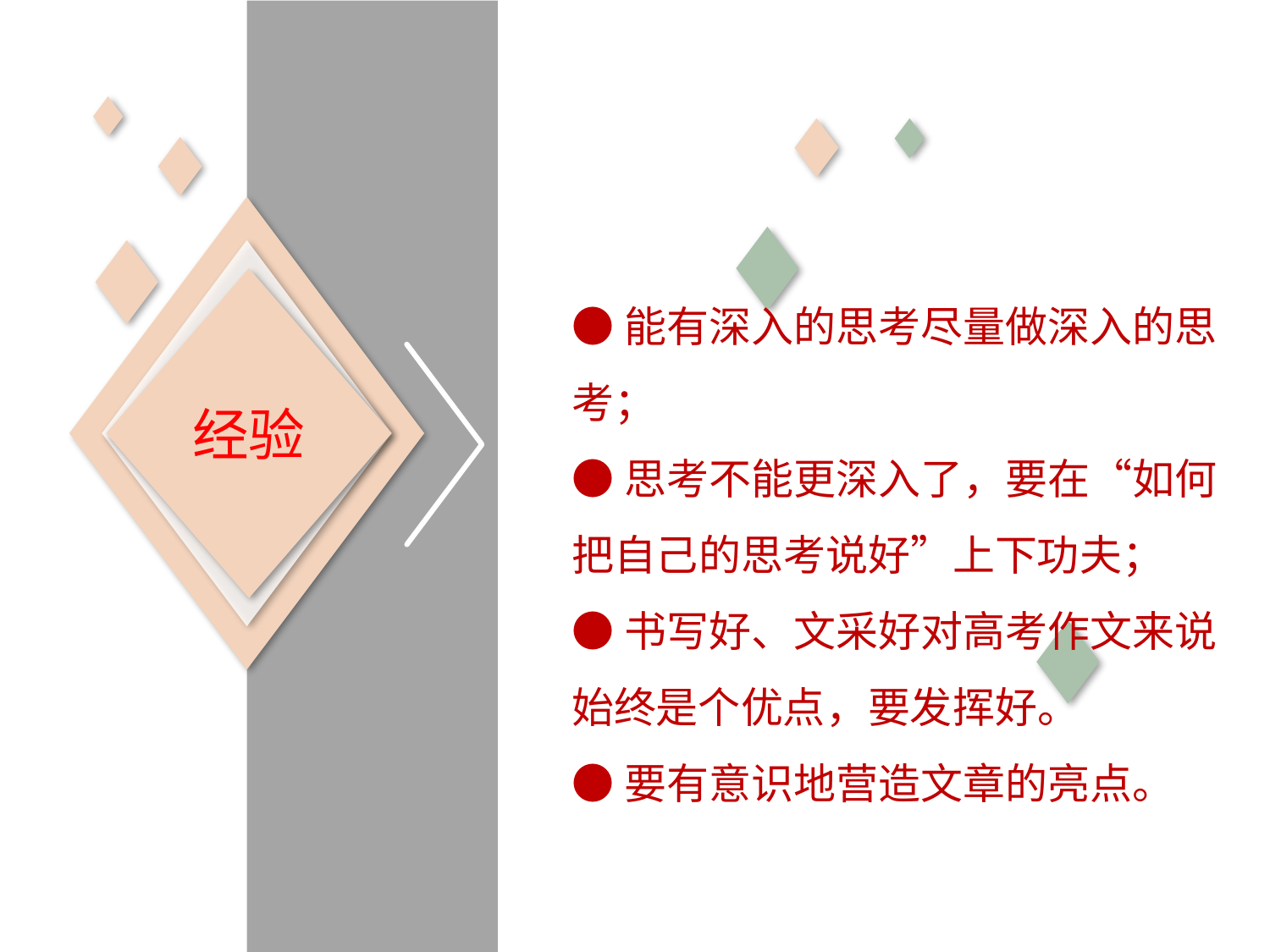

●能有深入的思考尽量做深入的思考；
●思考不能更深入了，要在“如何把自己的思考说好”上下功夫；
●书写好、文采好对高考作文来说始终是个优点，要发挥好。
●要有意识地营造文章的亮点。
经验